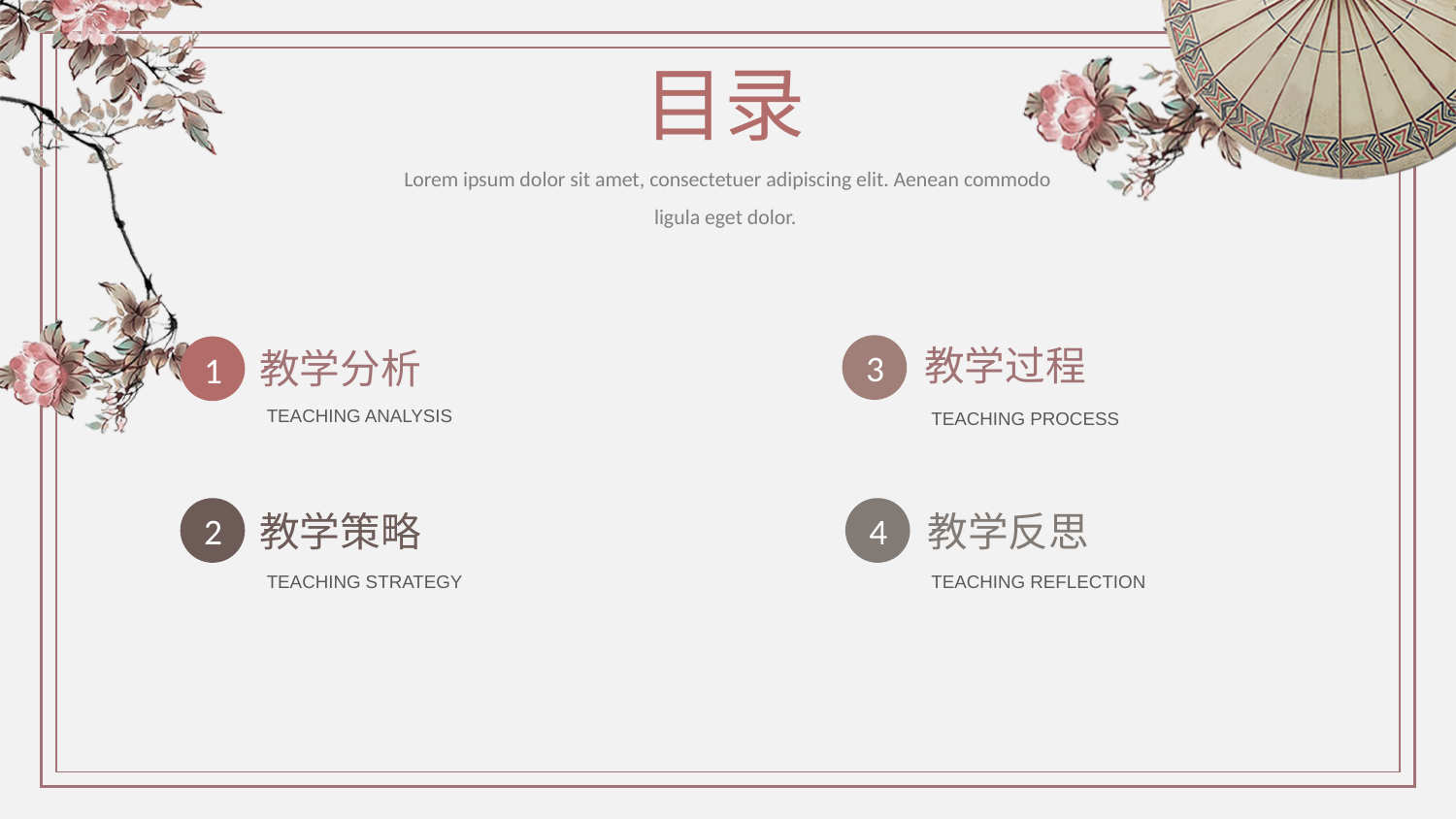

目录
Lorem ipsum dolor sit amet, consectetuer adipiscing elit. Aenean commodo ligula eget dolor.
教学过程
3
教学分析
1
TEACHING ANALYSIS
TEACHING PROCESS
2
4
教学策略
教学反思
TEACHING REFLECTION
TEACHING STRATEGY